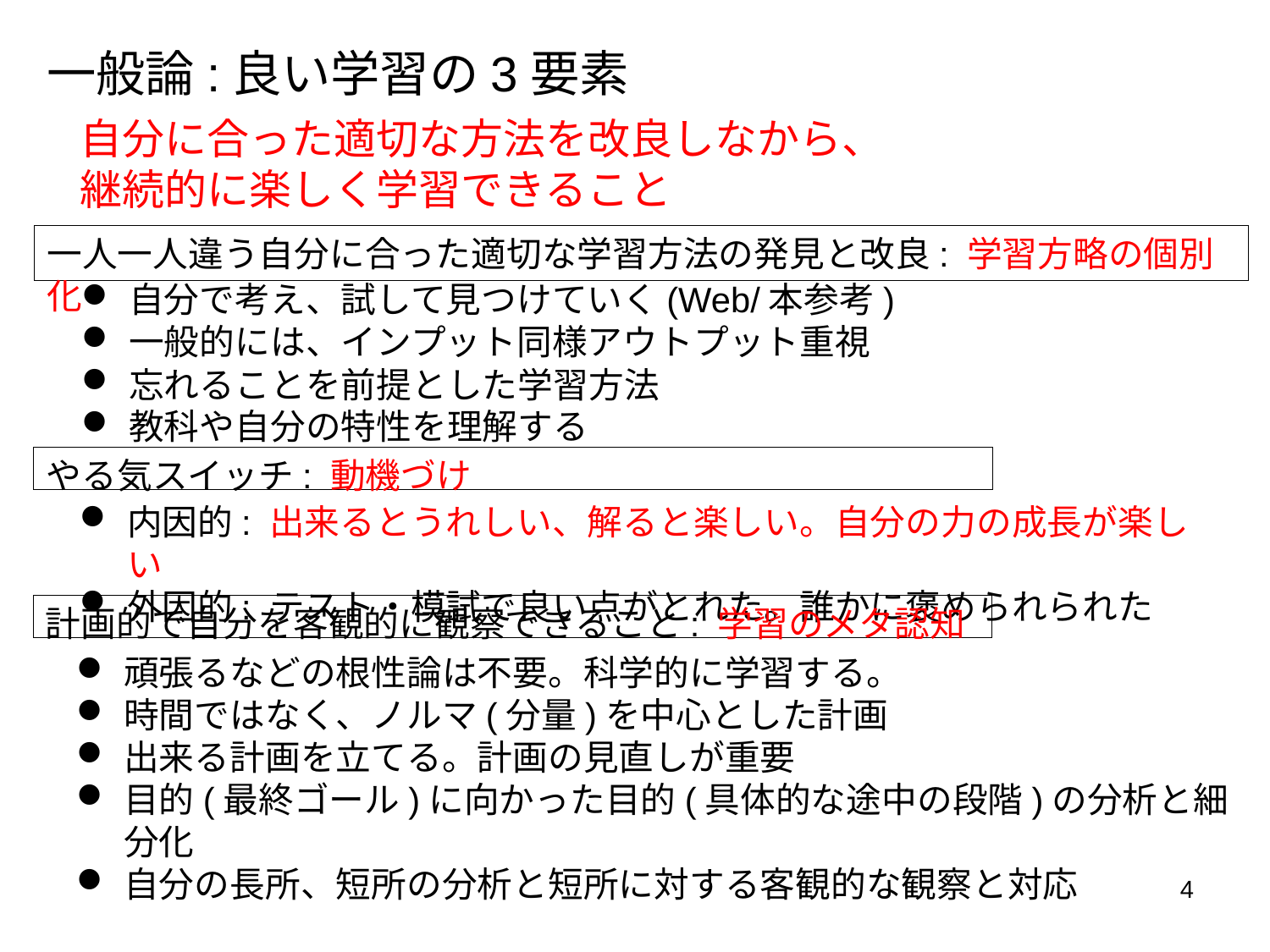

一般論:良い学習の3要素
自分に合った適切な方法を改良しなから、
継続的に楽しく学習できること
一人一人違う自分に合った適切な学習方法の発見と改良: 学習方略の個別化
自分で考え、試して見つけていく(Web/本参考)
一般的には、インプット同様アウトプット重視
忘れることを前提とした学習方法
教科や自分の特性を理解する
やる気スイッチ: 動機づけ
内因的: 出来るとうれしい、解ると楽しい。自分の力の成長が楽しい
外因的: テスト・模試で良い点がとれた。誰かに褒められられた
計画的で自分を客観的に観察できること: 学習のメタ認知
頑張るなどの根性論は不要。科学的に学習する。
時間ではなく、ノルマ(分量)を中心とした計画
出来る計画を立てる。計画の見直しが重要
目的(最終ゴール)に向かった目的(具体的な途中の段階)の分析と細分化
自分の長所、短所の分析と短所に対する客観的な観察と対応
4